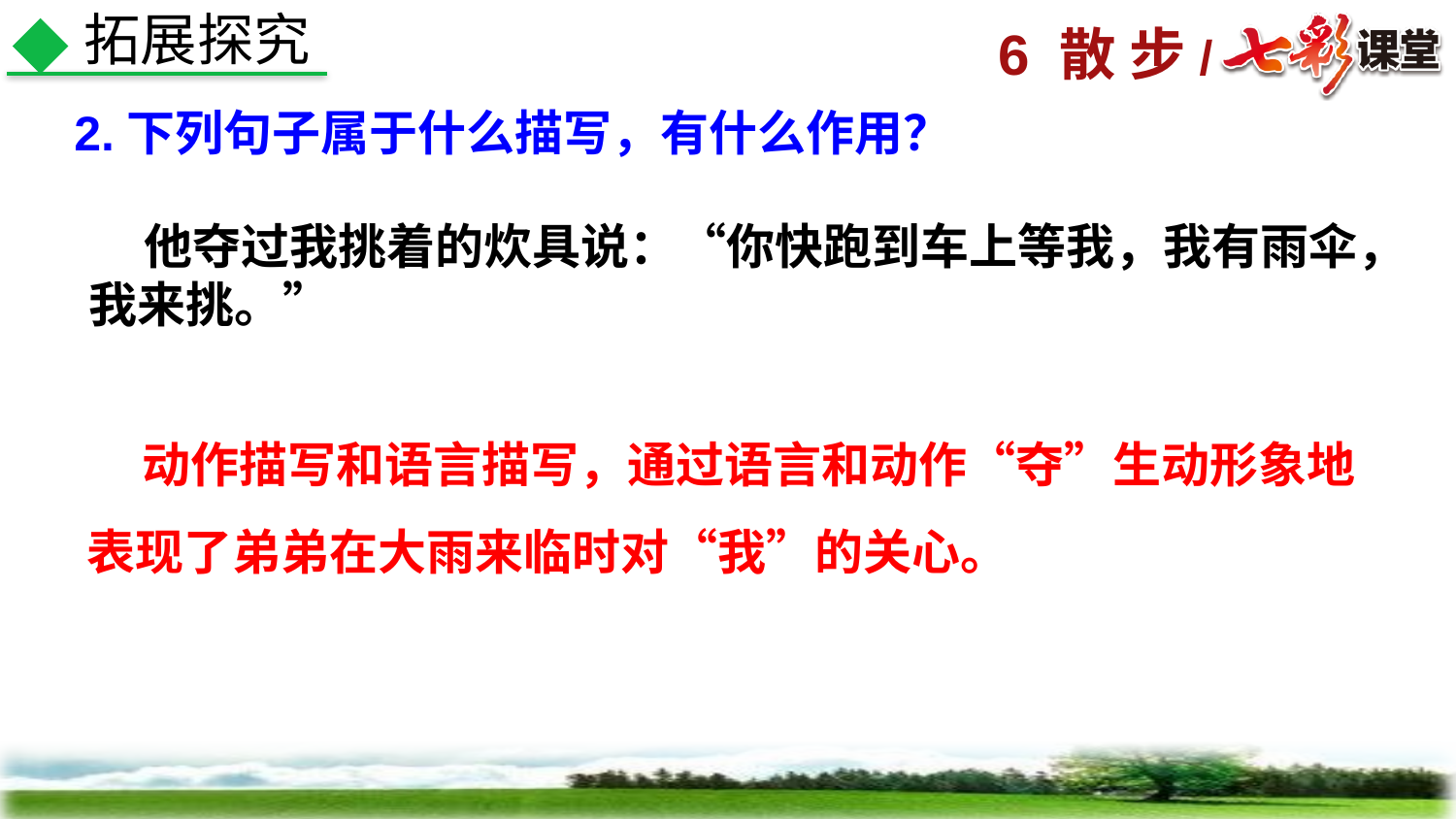

拓展探究

 2.下列句子属于什么描写，有什么作用？
    他夺过我挑着的炊具说：“你快跑到车上等我，我有雨伞，我来挑。”
    动作描写和语言描写，通过语言和动作“夺”生动形象地表现了弟弟在大雨来临时对“我”的关心。